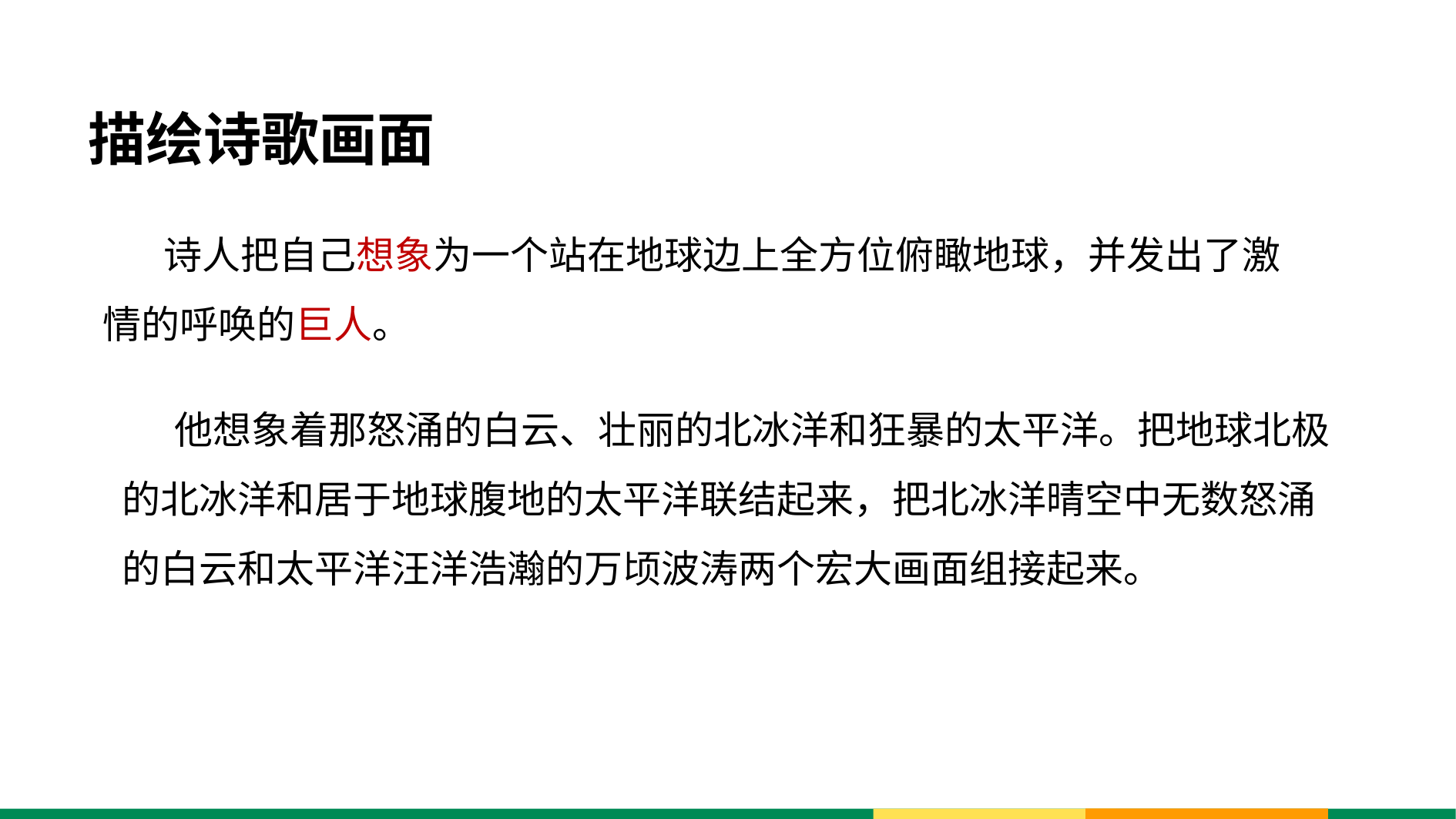

描绘诗歌画面
      诗人把自己想象为一个站在地球边上全方位俯瞰地球，并发出了激情的呼唤的巨人。
     他想象着那怒涌的白云、壮丽的北冰洋和狂暴的太平洋。把地球北极的北冰洋和居于地球腹地的太平洋联结起来，把北冰洋晴空中无数怒涌的白云和太平洋汪洋浩瀚的万顷波涛两个宏大画面组接起来。